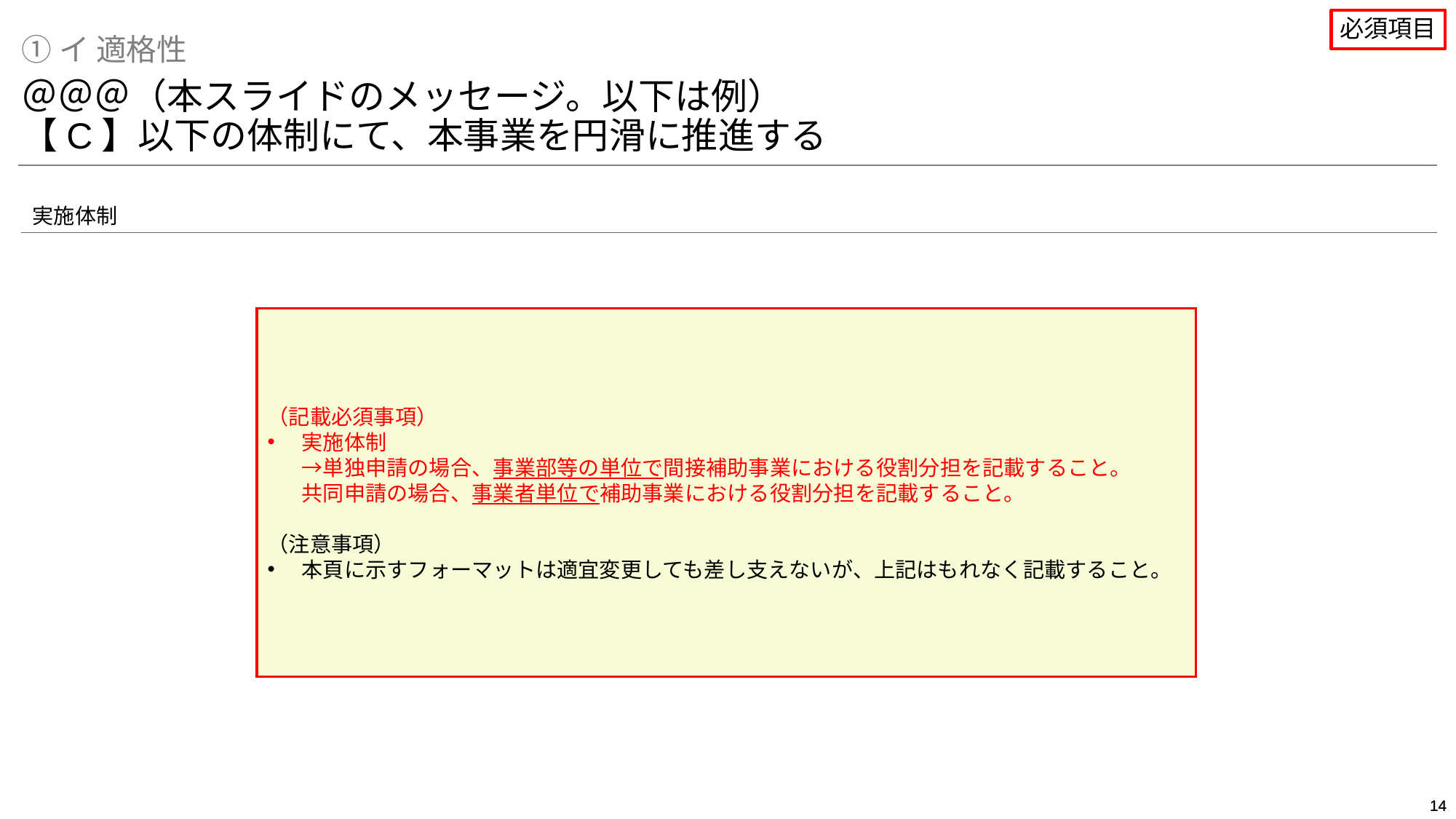

必須項目
①イ 適格性
＠＠＠（本スライドのメッセージ。以下は例）
【C】以下の体制にて、本事業を円滑に推進する
実施体制
（記載必須事項）
実施体制
→単独申請の場合、事業部等の単位で間接補助事業における役割分担を記載すること。
共同申請の場合、事業者単位で補助事業における役割分担を記載すること。

（注意事項）
本頁に示すフォーマットは適宜変更しても差し支えないが、上記はもれなく記載すること。